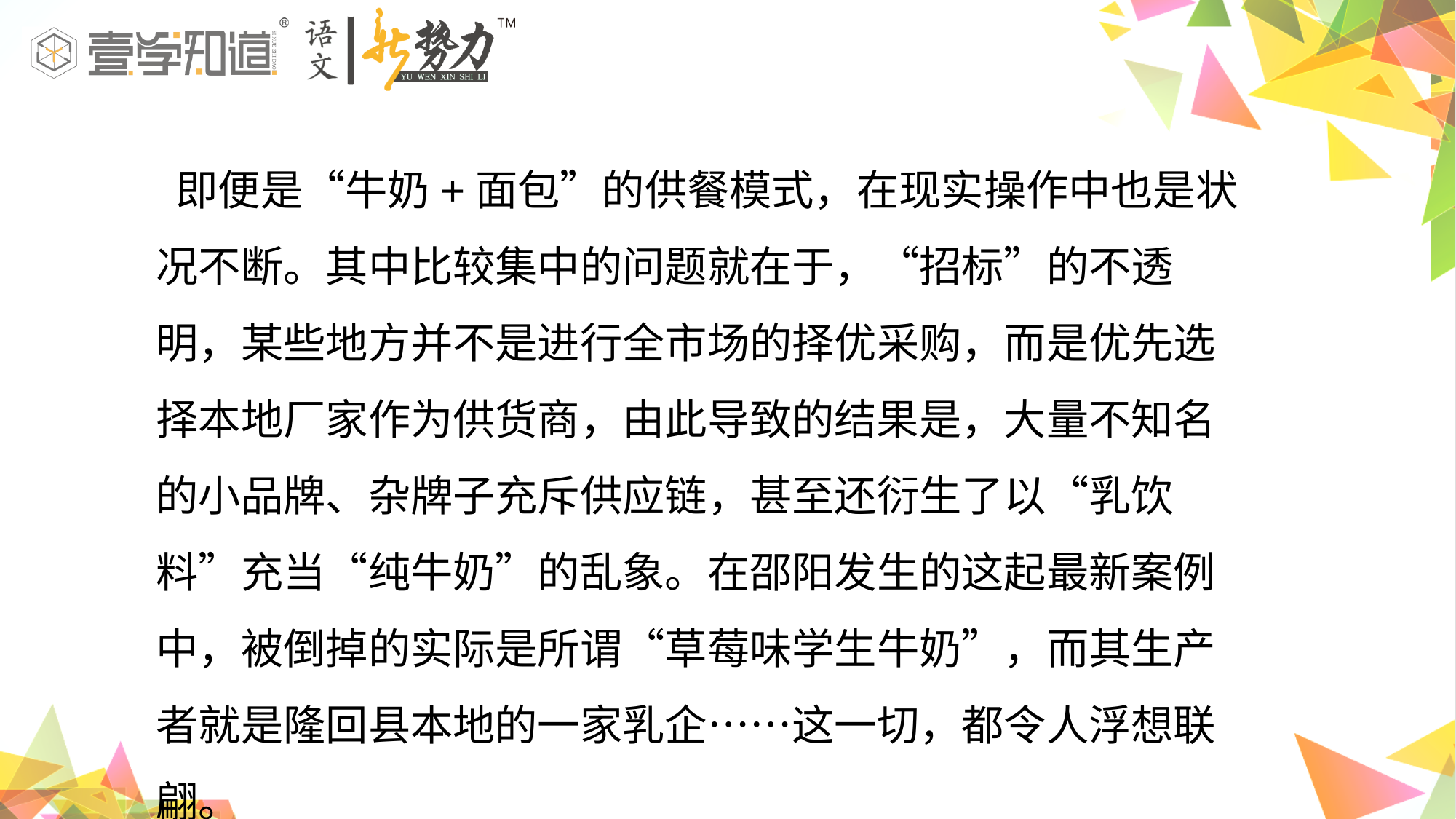

即便是“牛奶+面包”的供餐模式，在现实操作中也是状况不断。其中比较集中的问题就在于，“招标”的不透明，某些地方并不是进行全市场的择优采购，而是优先选择本地厂家作为供货商，由此导致的结果是，大量不知名的小品牌、杂牌子充斥供应链，甚至还衍生了以“乳饮料”充当“纯牛奶”的乱象。在邵阳发生的这起最新案例中，被倒掉的实际是所谓“草莓味学生牛奶”，而其生产者就是隆回县本地的一家乳企……这一切，都令人浮想联翩。